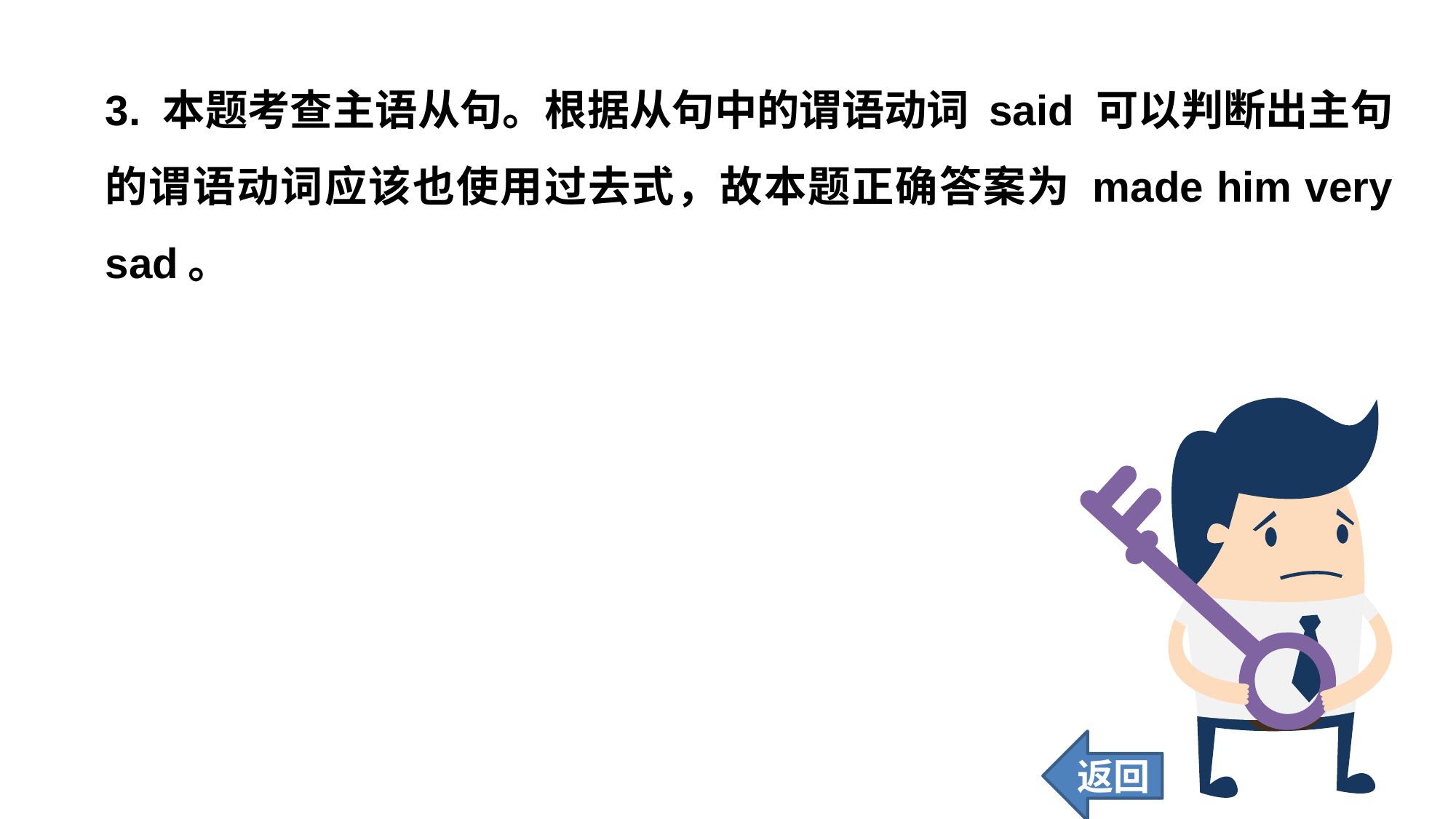

3. 本题考查主语从句。根据从句中的谓语动词 said 可以判断出主句的谓语动词应该也使用过去式，故本题正确答案为 made him very sad。

返回
141